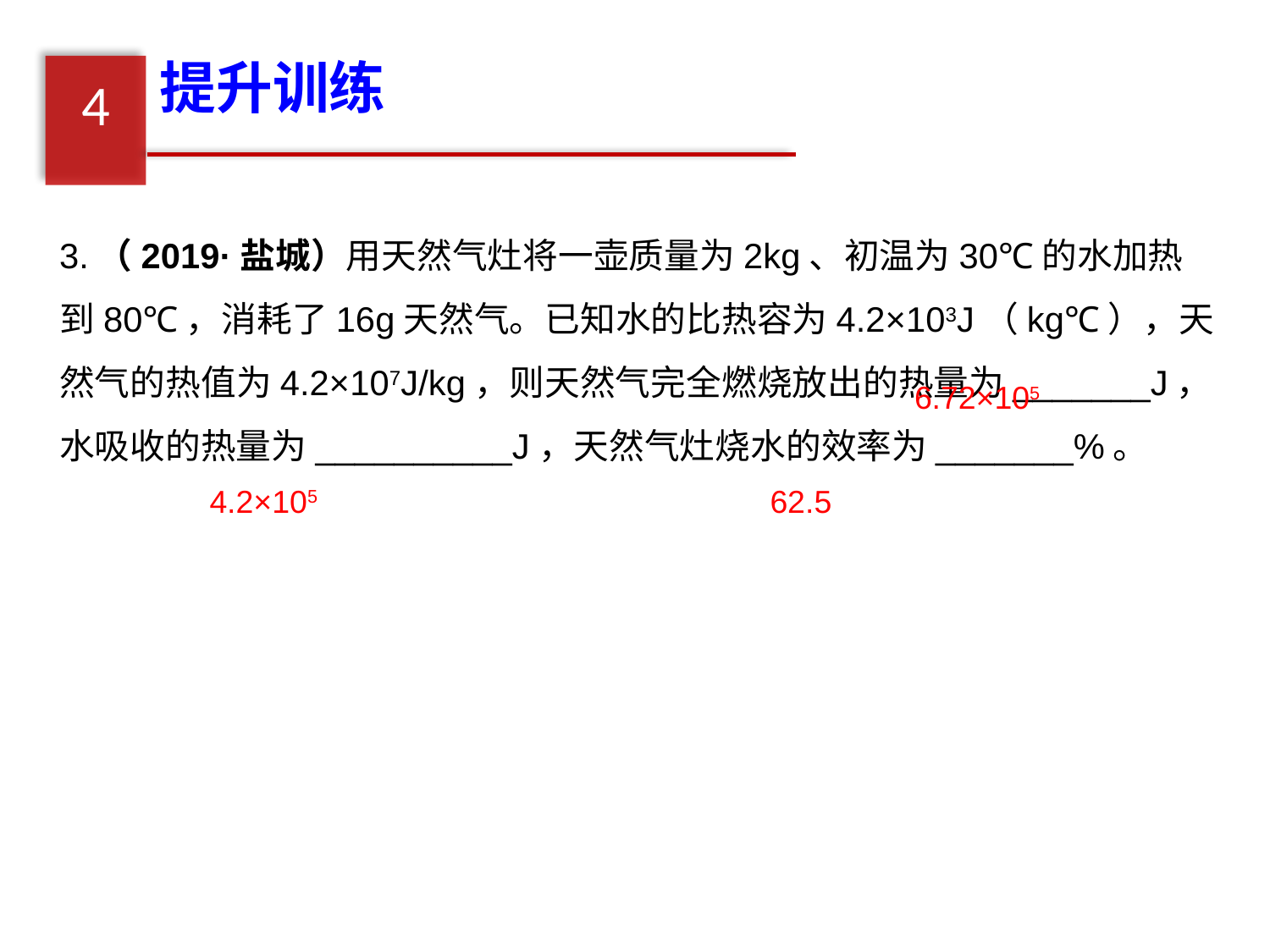

提升训练

4
3.（2019·盐城）用天然气灶将一壶质量为2kg、初温为30℃的水加热到80℃，消耗了16g天然气。已知水的比热容为4.2×103J（kg℃），天然气的热值为4.2×107J/kg，则天然气完全燃烧放出的热量为_______J，水吸收的热量为__________J，天然气灶烧水的效率为_______%。
6.72×105
4.2×105
62.5